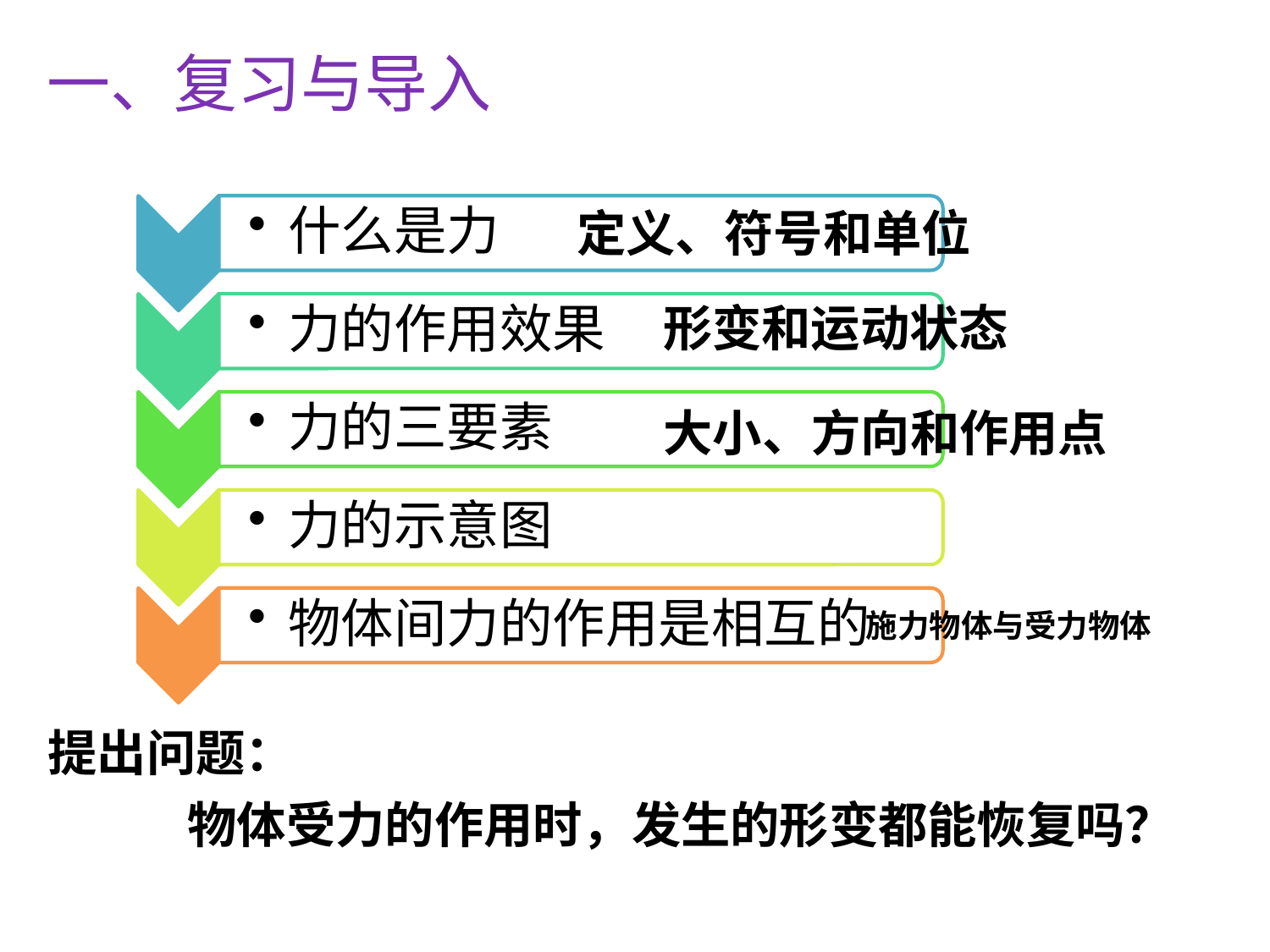

一、复习与导入

什么是力

力的作用效果

力的三要素

力的示意图

物体间力的作用是相互的
定义、符号和单位
形变和运动状态
大小、方向和作用点
施力物体与受力物体
提出问题：
物体受力的作用时，发生的形变都能恢复吗？